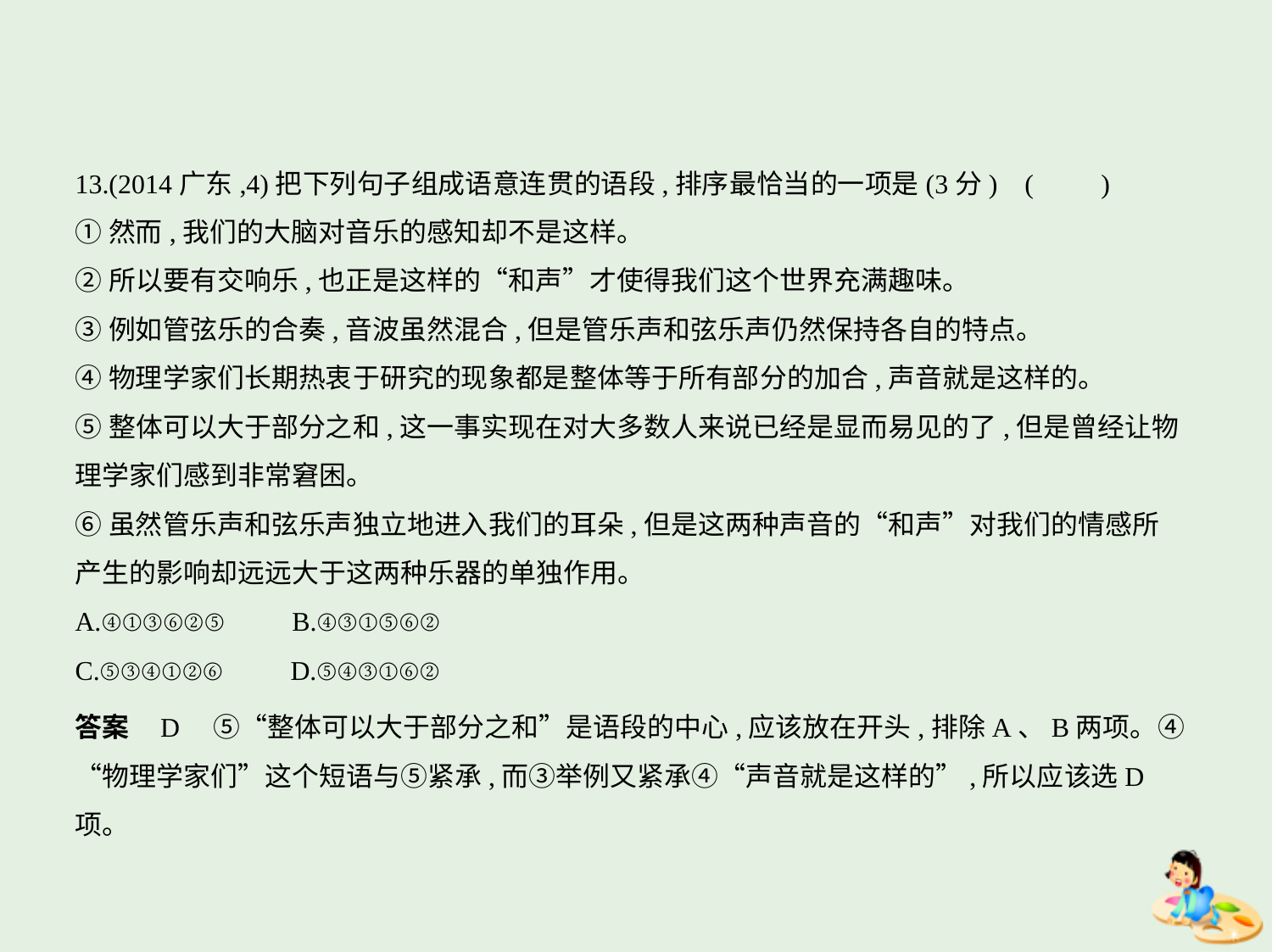

13.(2014广东,4)把下列句子组成语意连贯的语段,排序最恰当的一项是(3分) (　　)
①然而,我们的大脑对音乐的感知却不是这样。
②所以要有交响乐,也正是这样的“和声”才使得我们这个世界充满趣味。
③例如管弦乐的合奏,音波虽然混合,但是管乐声和弦乐声仍然保持各自的特点。
④物理学家们长期热衷于研究的现象都是整体等于所有部分的加合,声音就是这样的。
⑤整体可以大于部分之和,这一事实现在对大多数人来说已经是显而易见的了,但是曾经让物
理学家们感到非常窘困。
⑥虽然管乐声和弦乐声独立地进入我们的耳朵,但是这两种声音的“和声”对我们的情感所
产生的影响却远远大于这两种乐器的单独作用。
A.④①③⑥②⑤　　B.④③①⑤⑥②
C.⑤③④①②⑥　　D.⑤④③①⑥②
答案    D　⑤“整体可以大于部分之和”是语段的中心,应该放在开头,排除A、B两项。④
“物理学家们”这个短语与⑤紧承,而③举例又紧承④“声音就是这样的”,所以应该选D
项。